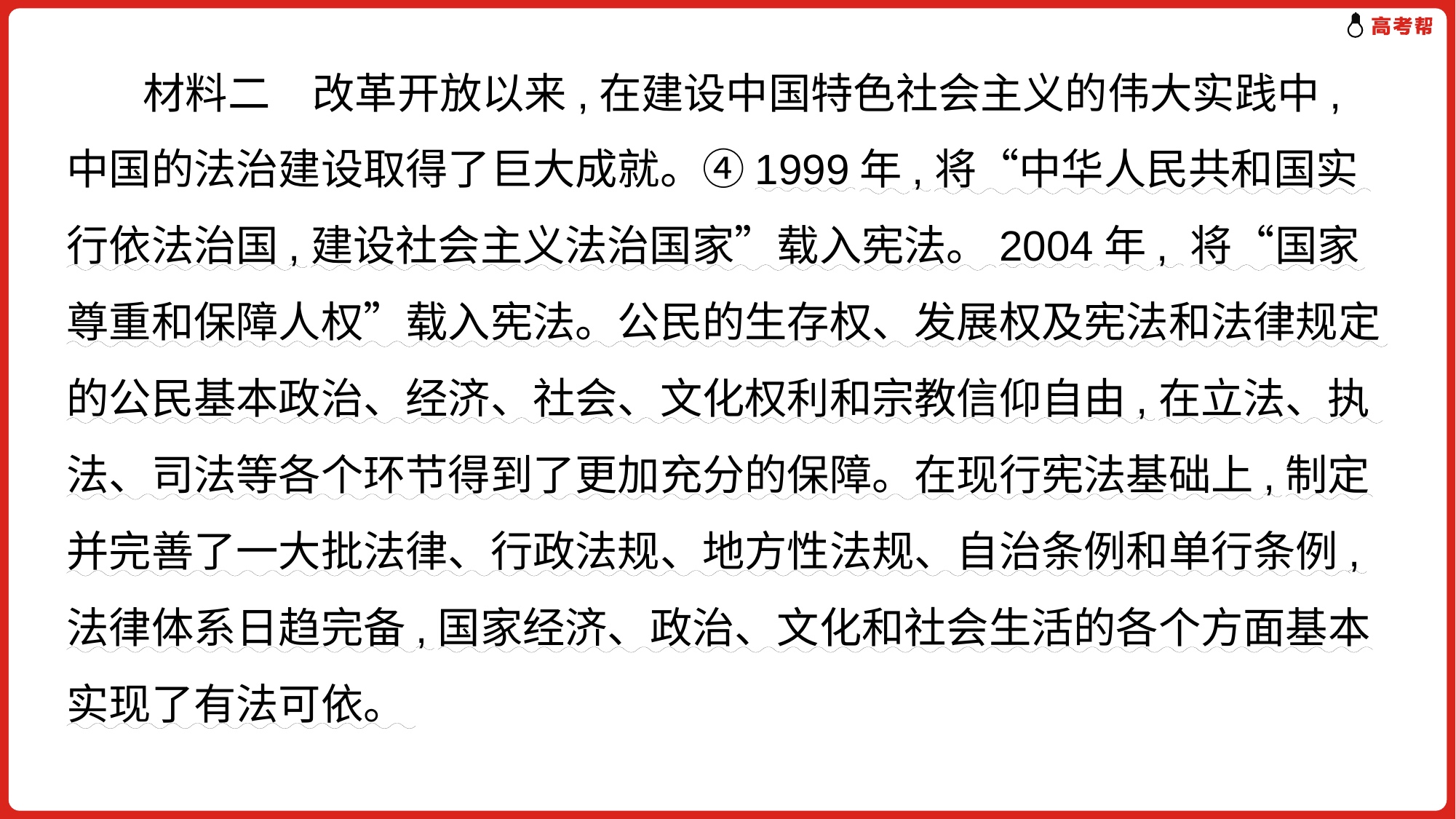

材料二　改革开放以来,在建设中国特色社会主义的伟大实践中,中国的法治建设取得了巨大成就。④1999年,将“中华人民共和国实行依法治国,建设社会主义法治国家”载入宪法。2004年, 将“国家尊重和保障人权”载入宪法。公民的生存权、发展权及宪法和法律规定的公民基本政治、经济、社会、文化权利和宗教信仰自由,在立法、执法、司法等各个环节得到了更加充分的保障。在现行宪法基础上,制定并完善了一大批法律、行政法规、地方性法规、自治条例和单行条例,法律体系日趋完备,国家经济、政治、文化和社会生活的各个方面基本实现了有法可依。